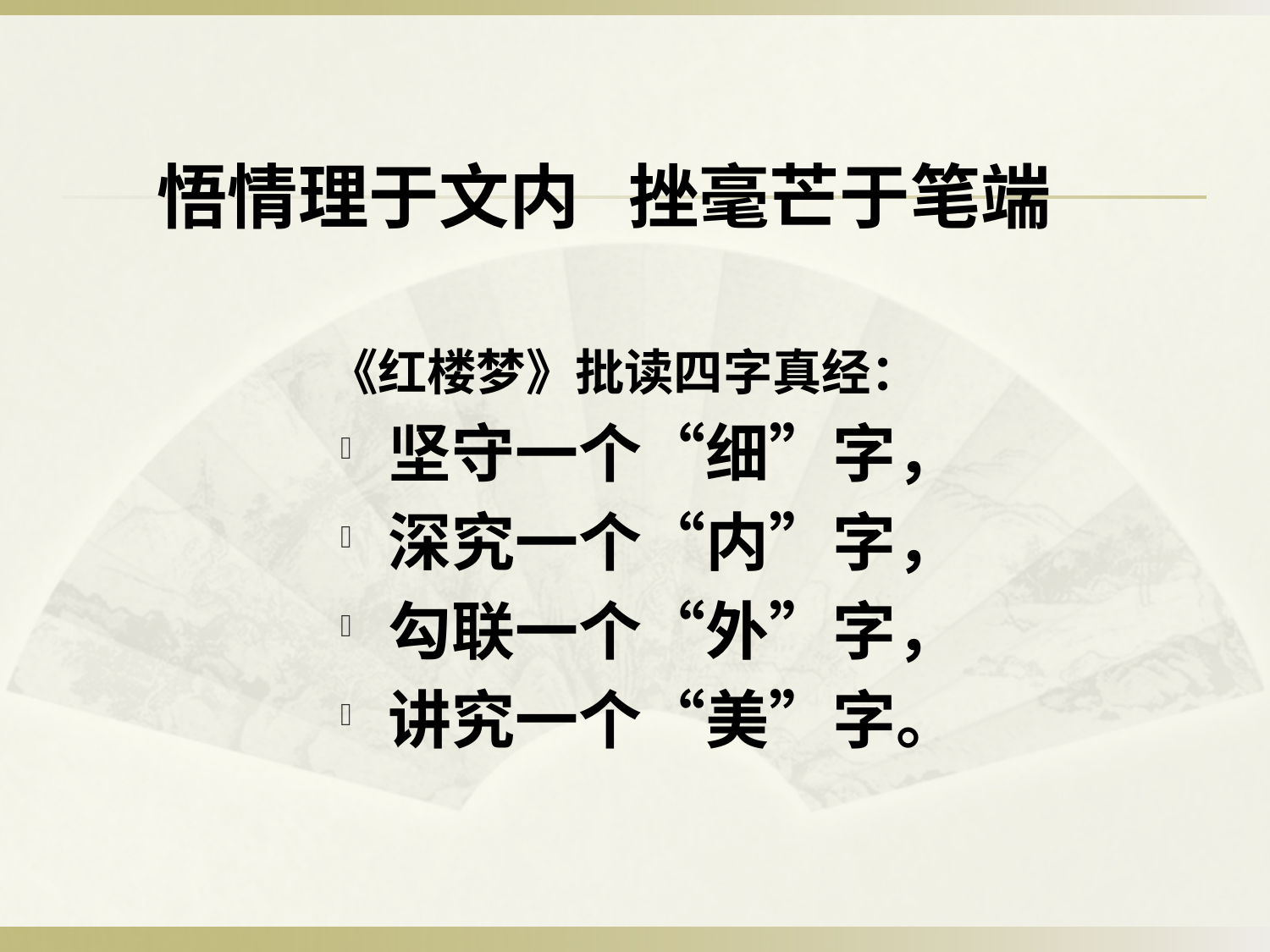

悟情理于文内   挫毫芒于笔端

                《红楼梦》批读四字真经：
坚守一个“细”字，
深究一个“内”字，
勾联一个“外”字，
讲究一个“美”字。